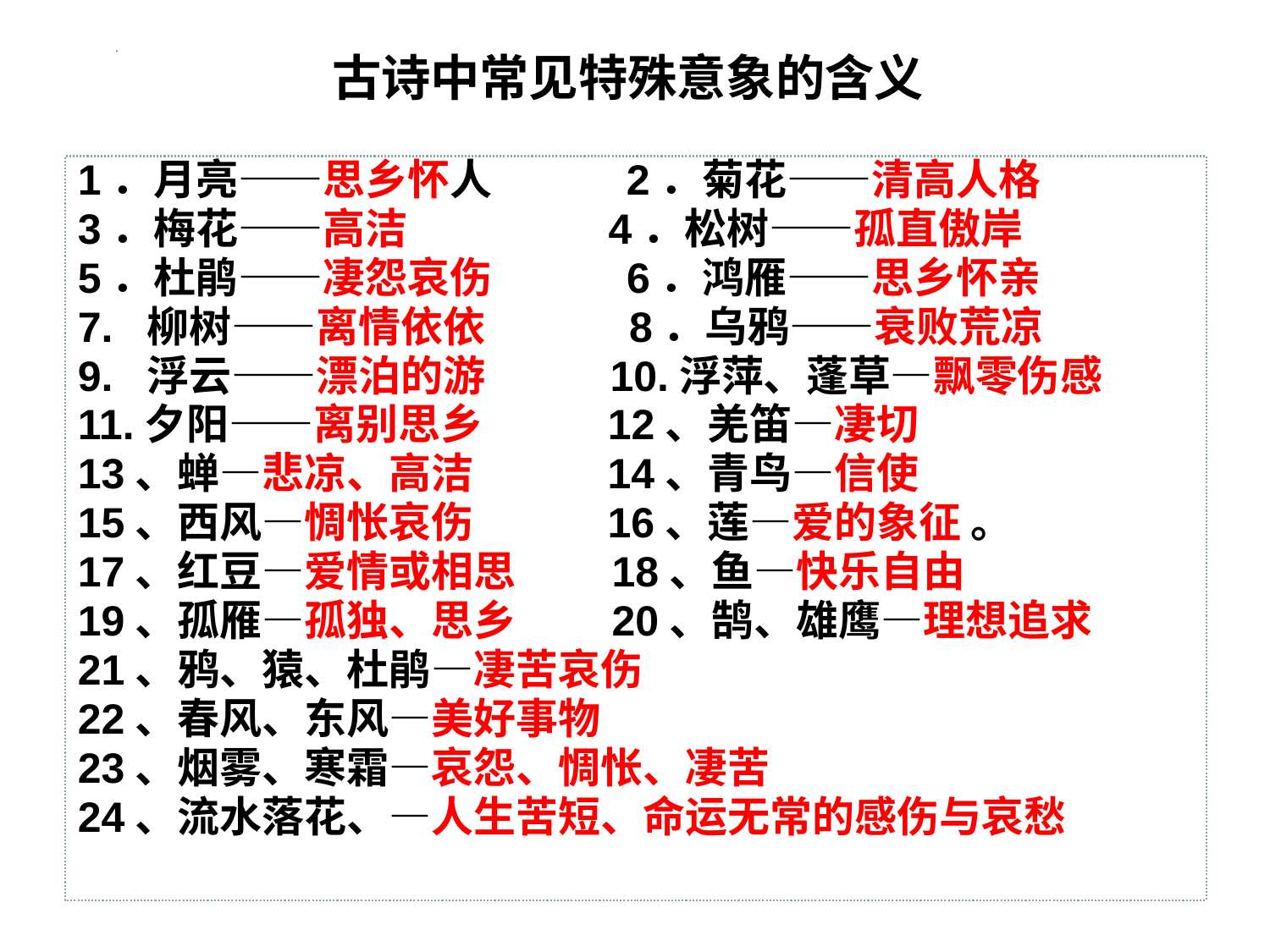

# 古诗中常见特殊意象的含义
1．月亮——思乡怀人             2．菊花——清高人格
3．梅花——高洁                    4．松树——孤直傲岸
5．杜鹃——凄怨哀伤             6．鸿雁——思乡怀亲
7.  柳树——离情依依              8．乌鸦——衰败荒凉
9.  浮云——漂泊的游            10.浮萍、蓬草—飘零伤感
11.夕阳——离别思乡            12、羌笛—凄切
13、蝉—悲凉、高洁             14、青鸟—信使
15、西风—惆怅哀伤             16、莲—爱的象征 。
17、红豆—爱情或相思         18、鱼—快乐自由
19、孤雁—孤独、思乡         20、鹄、雄鹰—理想追求
21、鸦、猿、杜鹃—凄苦哀伤
22、春风、东风—美好事物
23、烟雾、寒霜—哀怨、惆怅、凄苦
24、流水落花、—人生苦短、命运无常的感伤与哀愁